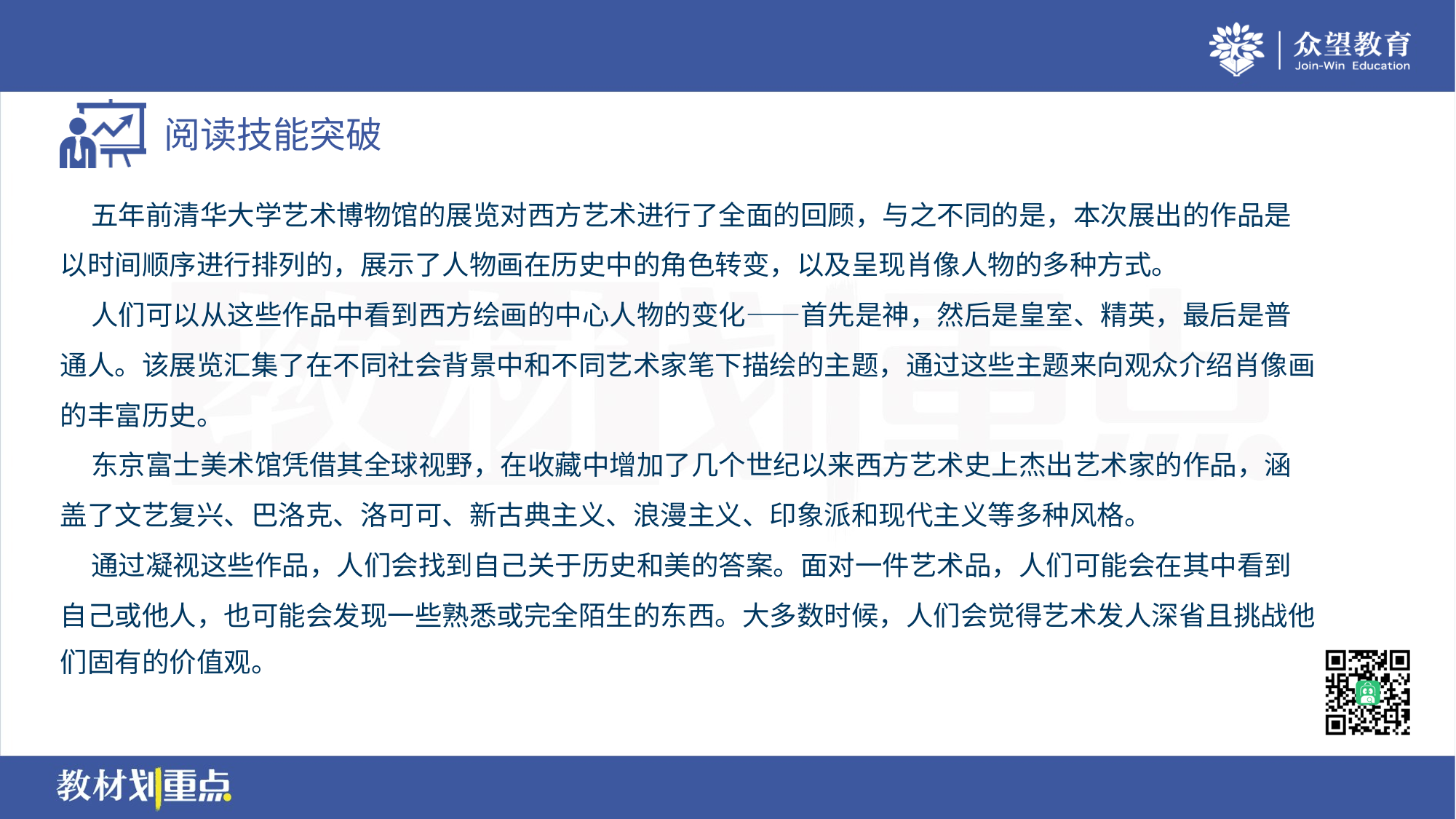

五年前清华大学艺术博物馆的展览对西方艺术进行了全面的回顾，与之不同的是，本次展出的作品是
以时间顺序进行排列的，展示了人物画在历史中的角色转变，以及呈现肖像人物的多种方式。
    人们可以从这些作品中看到西方绘画的中心人物的变化——首先是神，然后是皇室、精英，最后是普
通人。该展览汇集了在不同社会背景中和不同艺术家笔下描绘的主题，通过这些主题来向观众介绍肖像画
的丰富历史。
    东京富士美术馆凭借其全球视野，在收藏中增加了几个世纪以来西方艺术史上杰出艺术家的作品，涵
盖了文艺复兴、巴洛克、洛可可、新古典主义、浪漫主义、印象派和现代主义等多种风格。
    通过凝视这些作品，人们会找到自己关于历史和美的答案。面对一件艺术品，人们可能会在其中看到
自己或他人，也可能会发现一些熟悉或完全陌生的东西。大多数时候，人们会觉得艺术发人深省且挑战他
们固有的价值观。